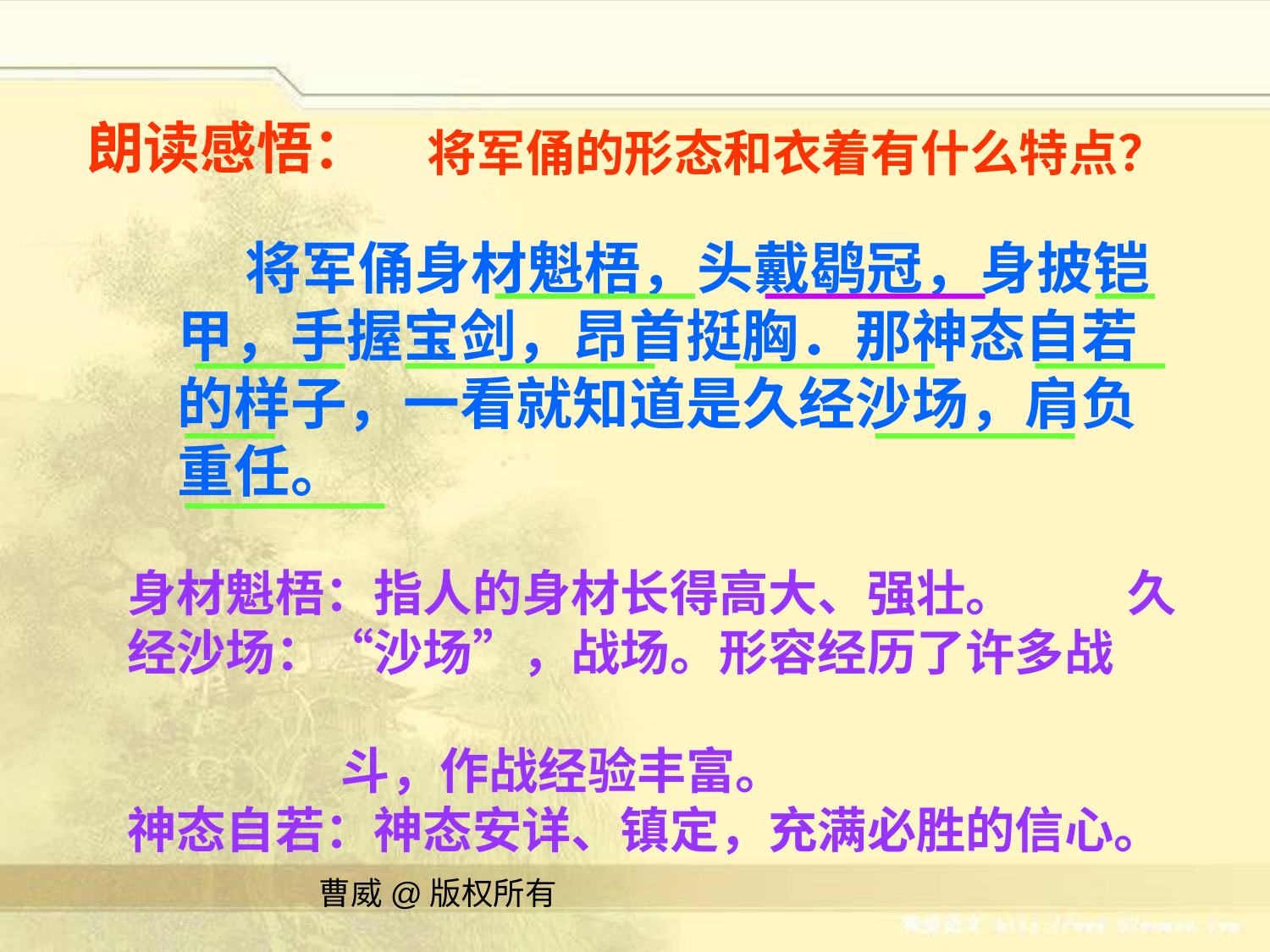

朗读感悟：
将军俑的形态和衣着有什么特点？
     将军俑身材魁梧，头戴鹖冠，身披铠甲，手握宝剑，昂首挺胸．那神态自若的样子，一看就知道是久经沙场，肩负重任。

身材魁梧：指人的身材长得高大、强壮。          久经沙场：“沙场”，战场。形容经历了许多战
                  斗，作战经验丰富。
神态自若：神态安详、镇定，充满必胜的信心。